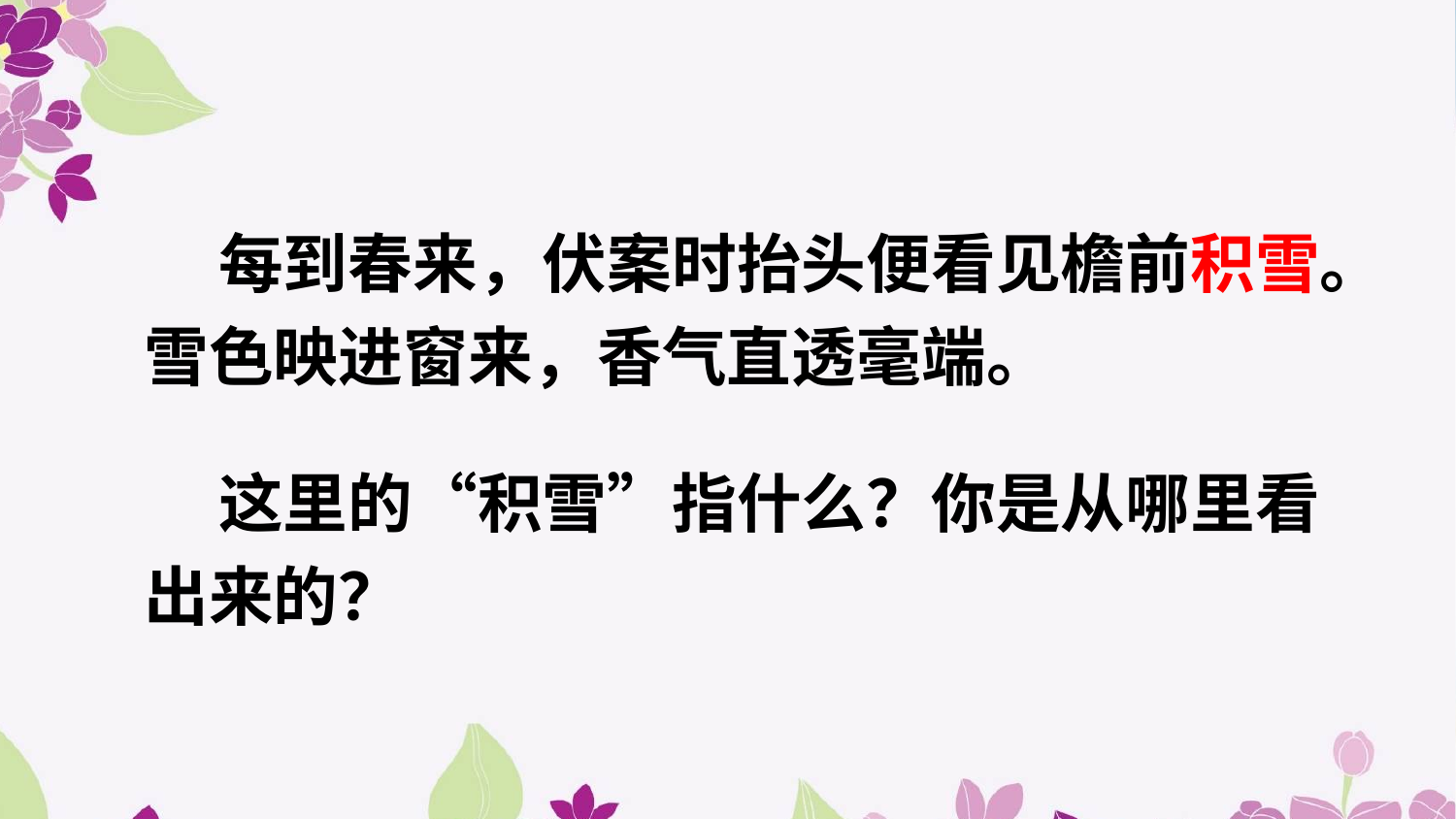

每到春来，伏案时抬头便看见檐前积雪。雪色映进窗来，香气直透毫端。
    这里的“积雪”指什么？你是从哪里看出来的？